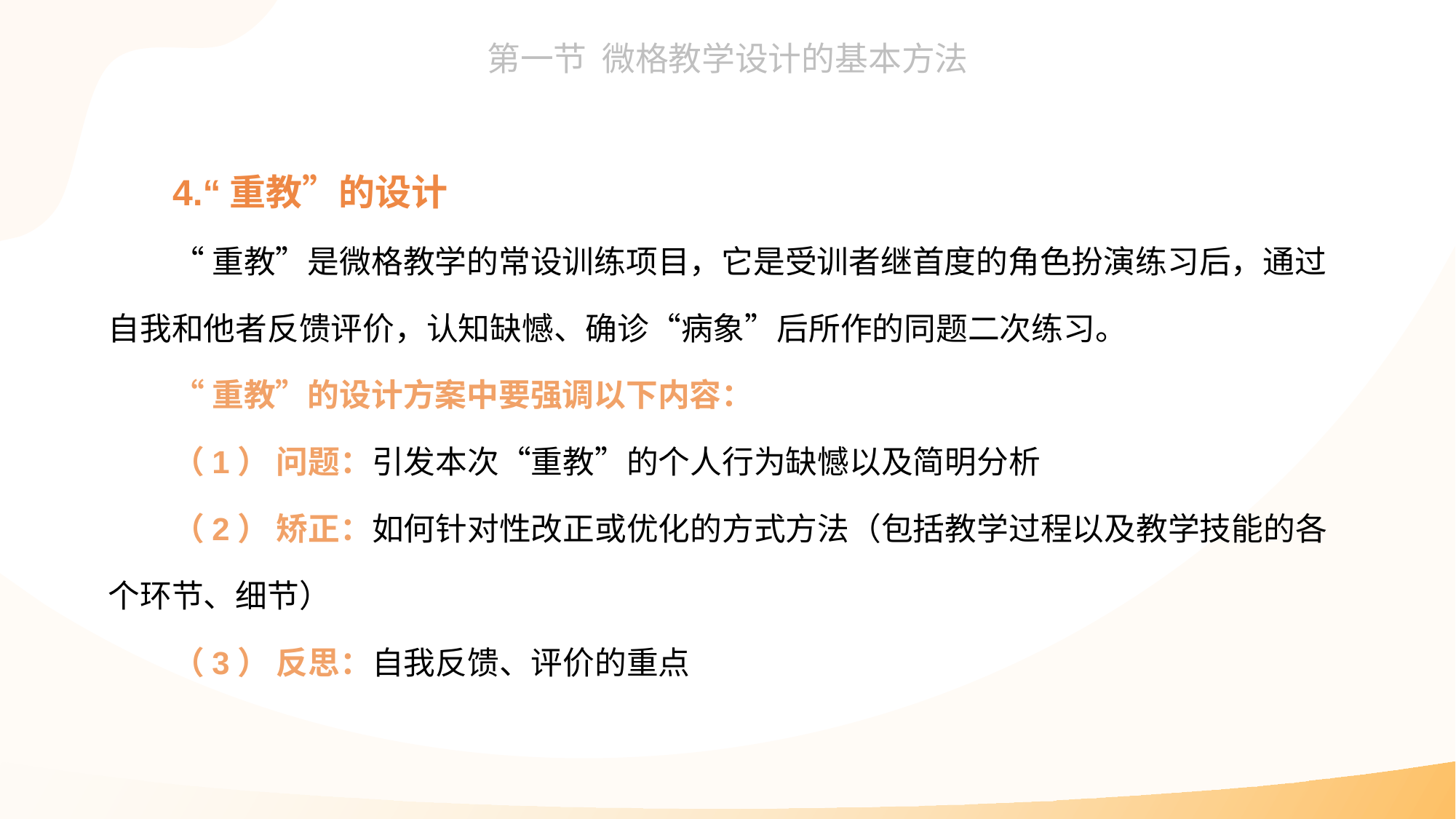

4.“重教”的设计
“重教”是微格教学的常设训练项目，它是受训者继首度的角色扮演练习后，通过自我和他者反馈评价，认知缺憾、确诊“病象”后所作的同题二次练习。
“重教”的设计方案中要强调以下内容：
（1） 问题：引发本次“重教”的个人行为缺憾以及简明分析
（2） 矫正：如何针对性改正或优化的方式方法（包括教学过程以及教学技能的各个环节、细节）
（3） 反思：自我反馈、评价的重点